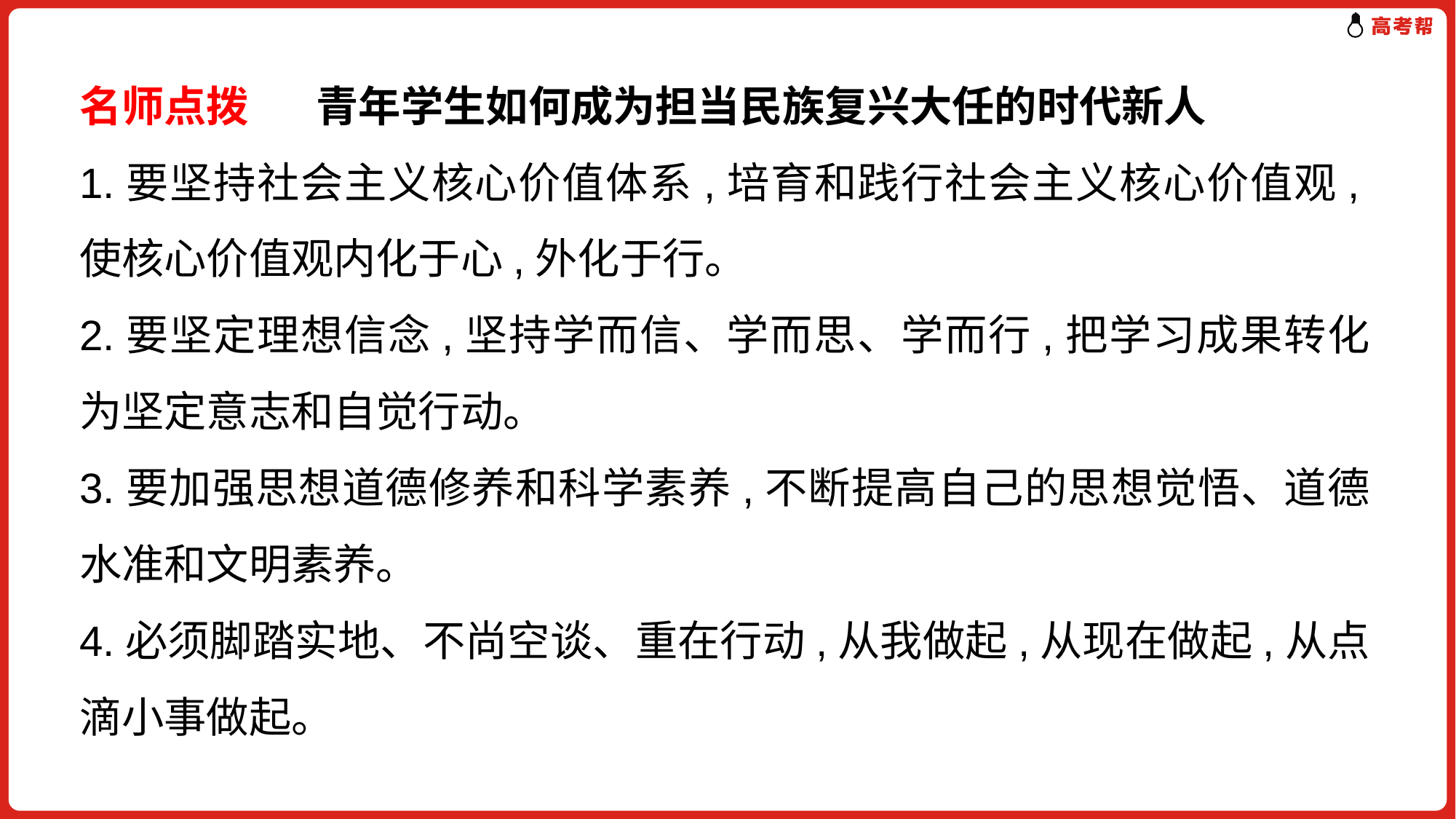

名师点拨       青年学生如何成为担当民族复兴大任的时代新人
1.要坚持社会主义核心价值体系,培育和践行社会主义核心价值观,使核心价值观内化于心,外化于行。
2.要坚定理想信念,坚持学而信、学而思、学而行,把学习成果转化为坚定意志和自觉行动。
3.要加强思想道德修养和科学素养,不断提高自己的思想觉悟、道德水准和文明素养。
4.必须脚踏实地、不尚空谈、重在行动,从我做起,从现在做起,从点滴小事做起。